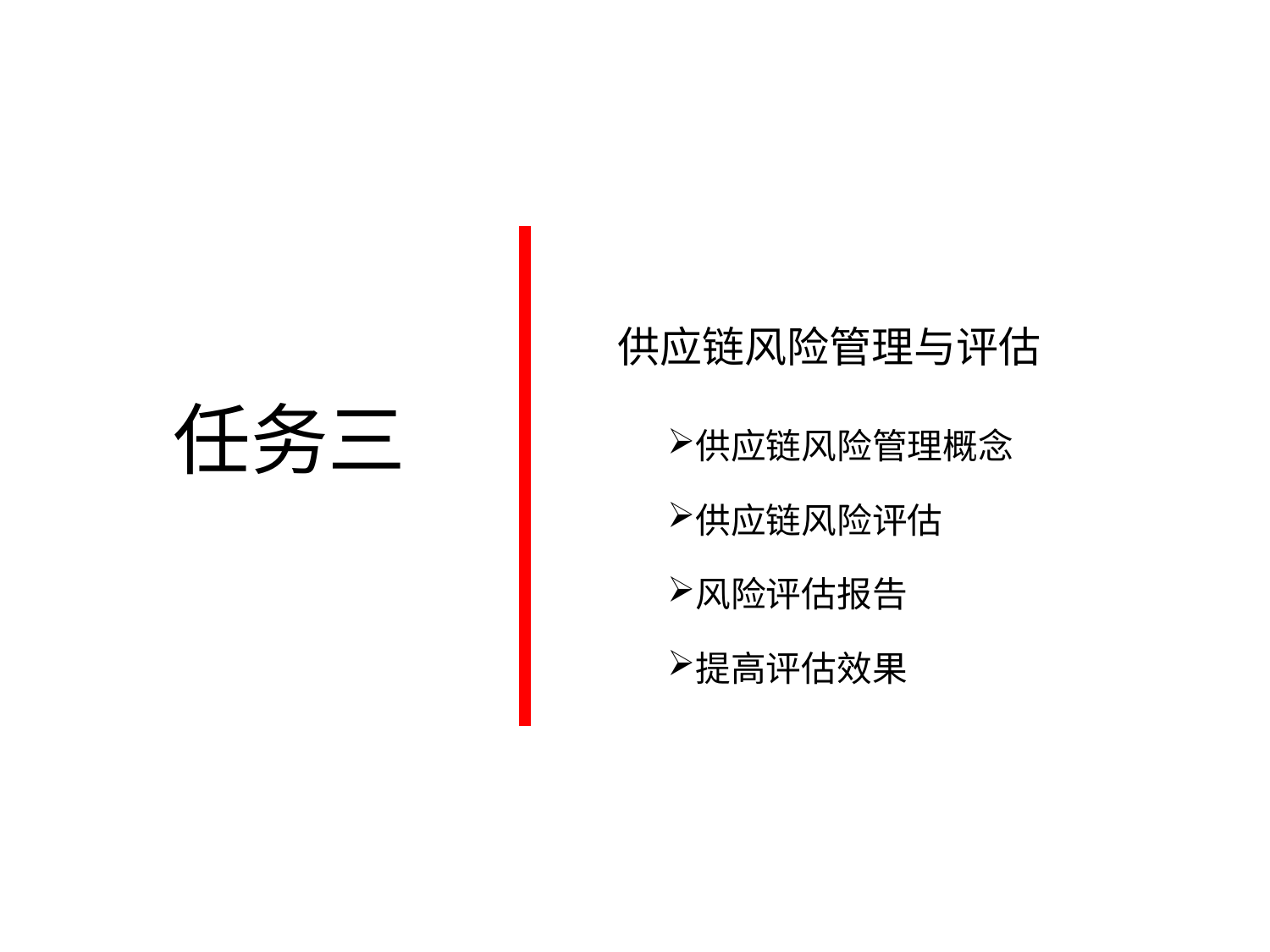

供应链风险管理与评估
供应链风险管理概念
供应链风险评估
风险评估报告
提高评估效果

任务三